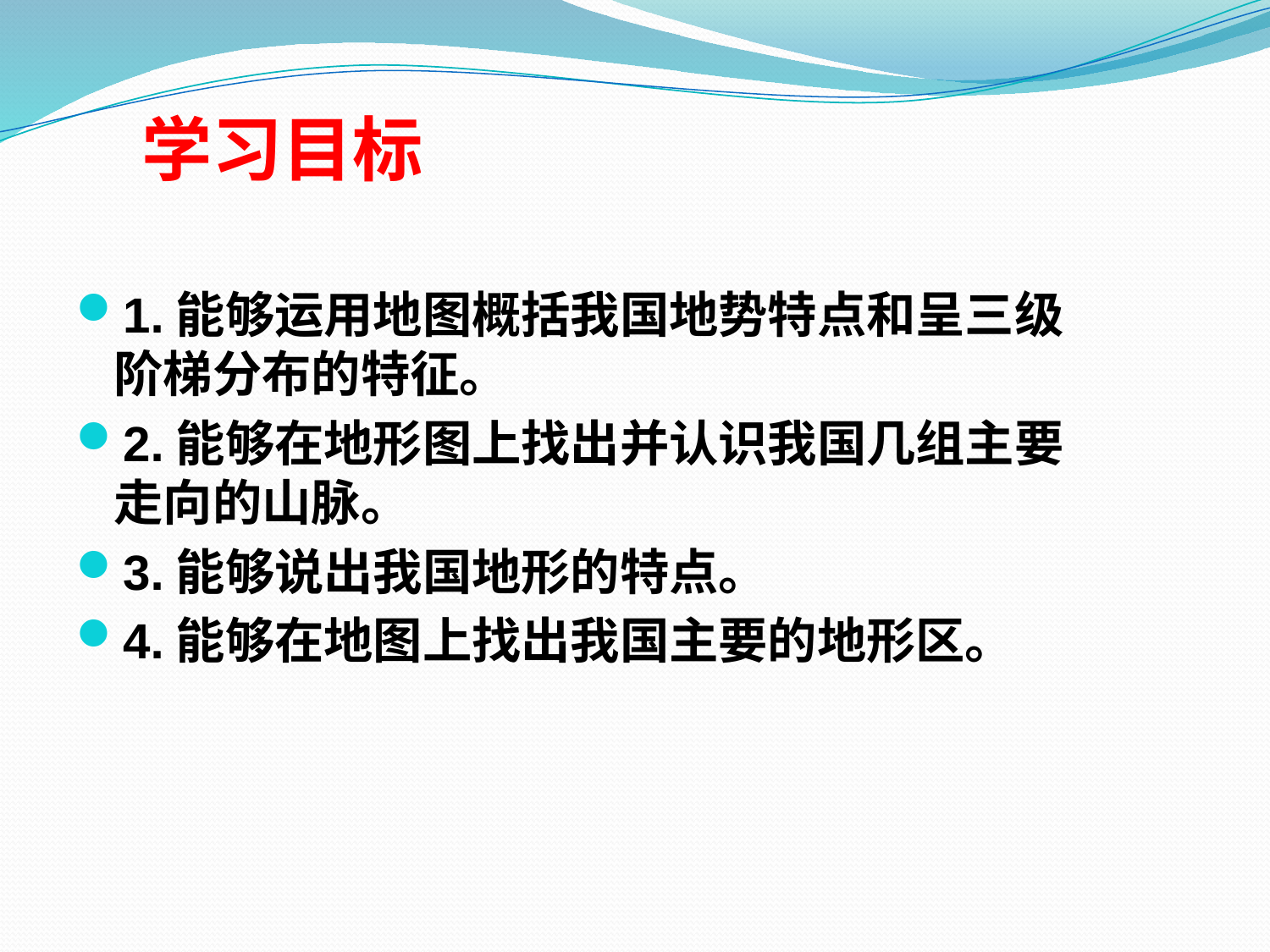

学习目标
1.能够运用地图概括我国地势特点和呈三级阶梯分布的特征。
2.能够在地形图上找出并认识我国几组主要走向的山脉。
3.能够说出我国地形的特点。
4.能够在地图上找出我国主要的地形区。